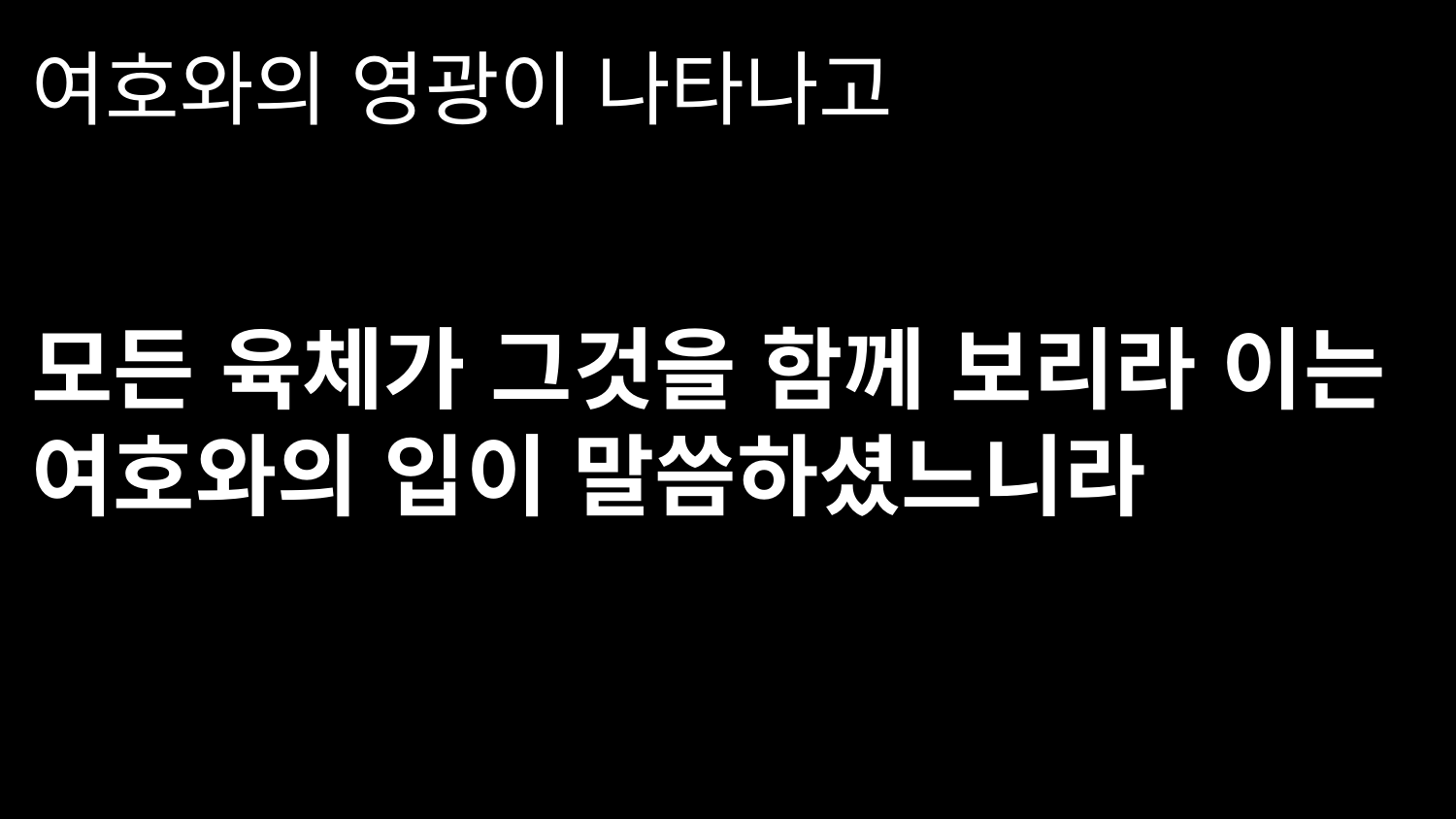

여호와의 영광이 나타나고
모든 육체가 그것을 함께 보리라 이는 여호와의 입이 말씀하셨느니라